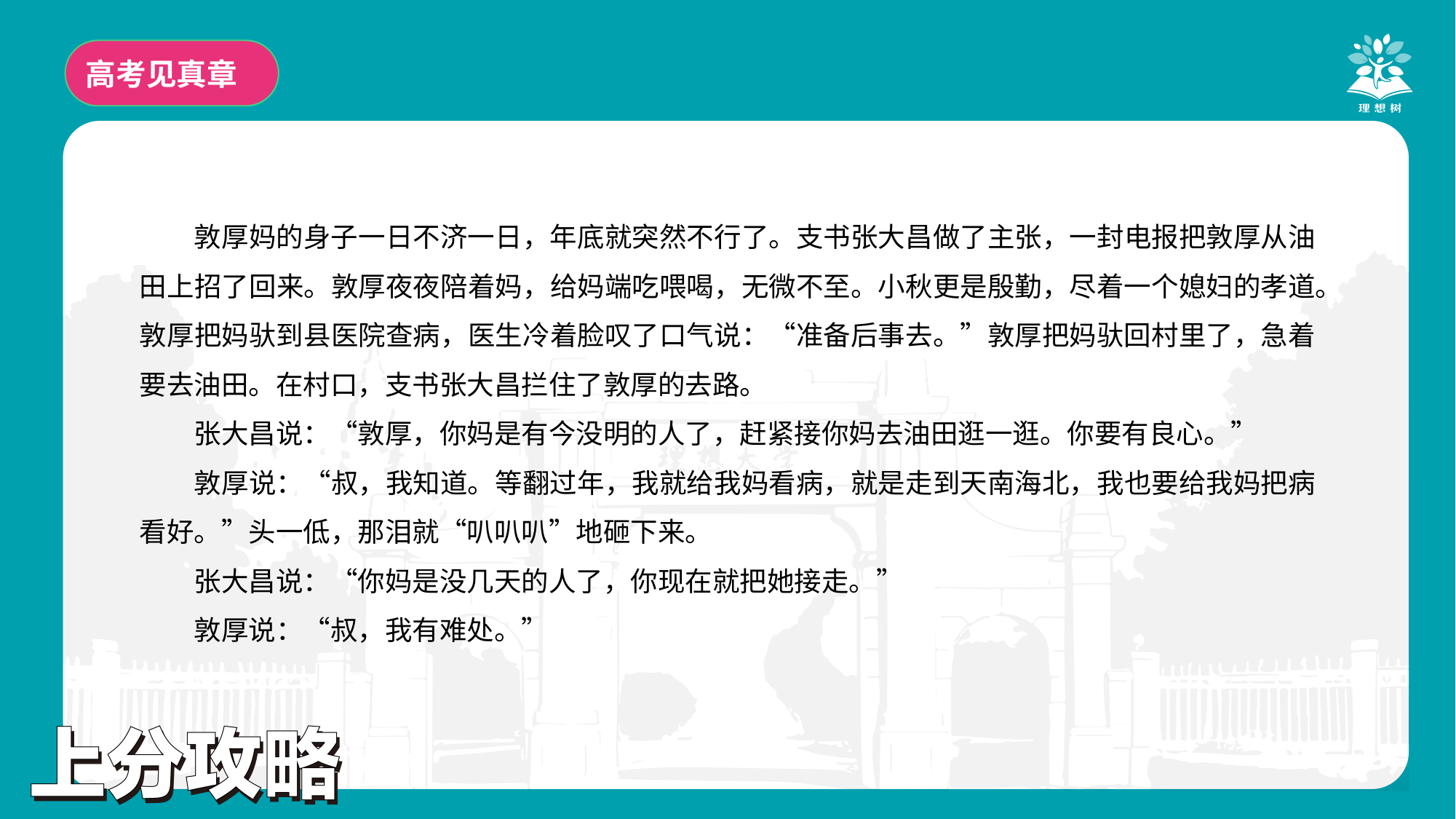

高考见真章

敦厚妈的身子一日不济一日，年底就突然不行了。支书张大昌做了主张，一封电报把敦厚从油田上招了回来。敦厚夜夜陪着妈，给妈端吃喂喝，无微不至。小秋更是殷勤，尽着一个媳妇的孝道。敦厚把妈驮到县医院查病，医生冷着脸叹了口气说：“准备后事去。”敦厚把妈驮回村里了，急着要去油田。在村口，支书张大昌拦住了敦厚的去路。
张大昌说：“敦厚，你妈是有今没明的人了，赶紧接你妈去油田逛一逛。你要有良心。”
敦厚说：“叔，我知道。等翻过年，我就给我妈看病，就是走到天南海北，我也要给我妈把病看好。”头一低，那泪就“叭叭叭”地砸下来。
张大昌说：“你妈是没几天的人了，你现在就把她接走。”
敦厚说：“叔，我有难处。”